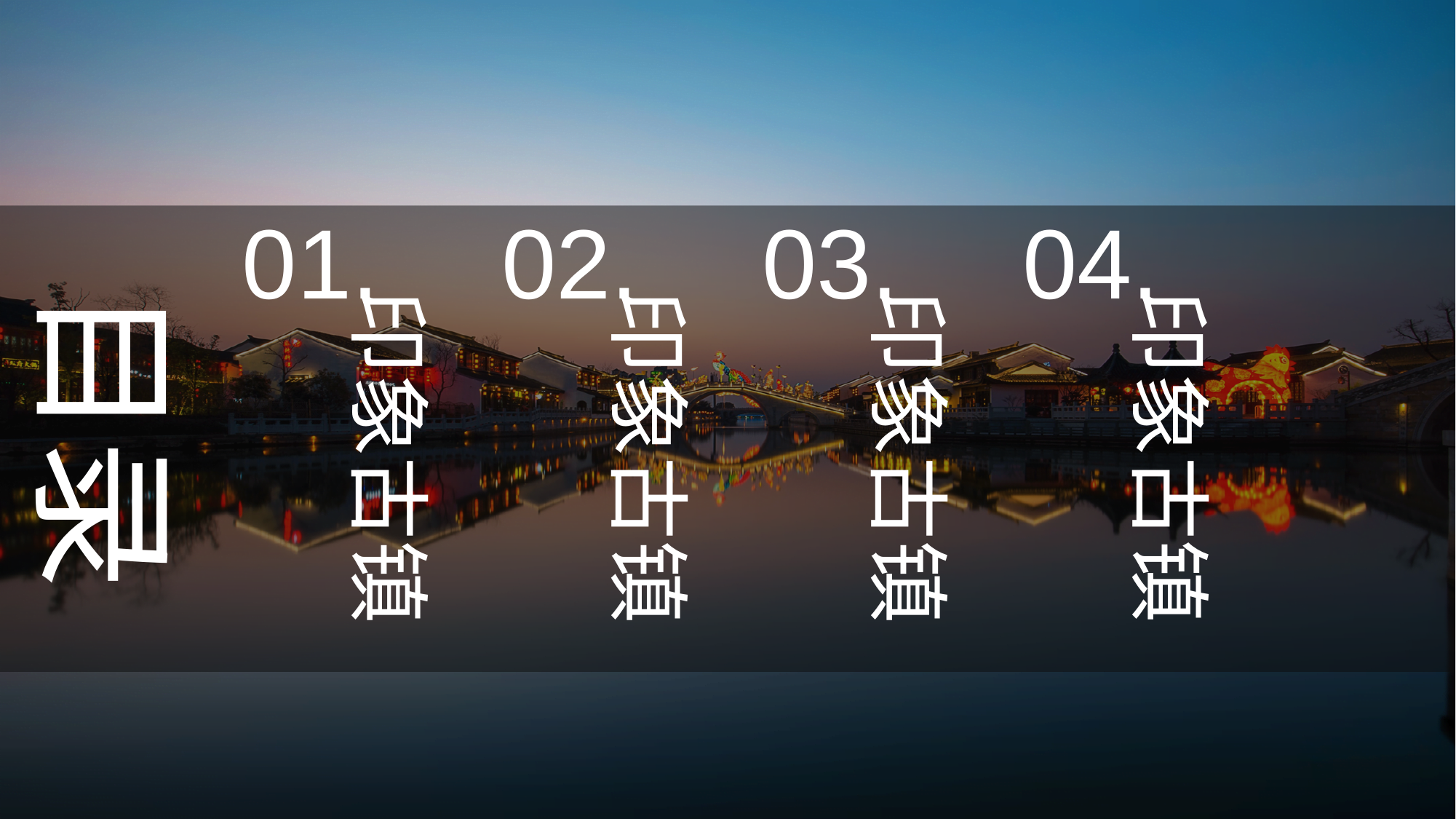

01.
02.
03.
04.

目录
印象古镇
印象古镇
印象古镇
印象古镇